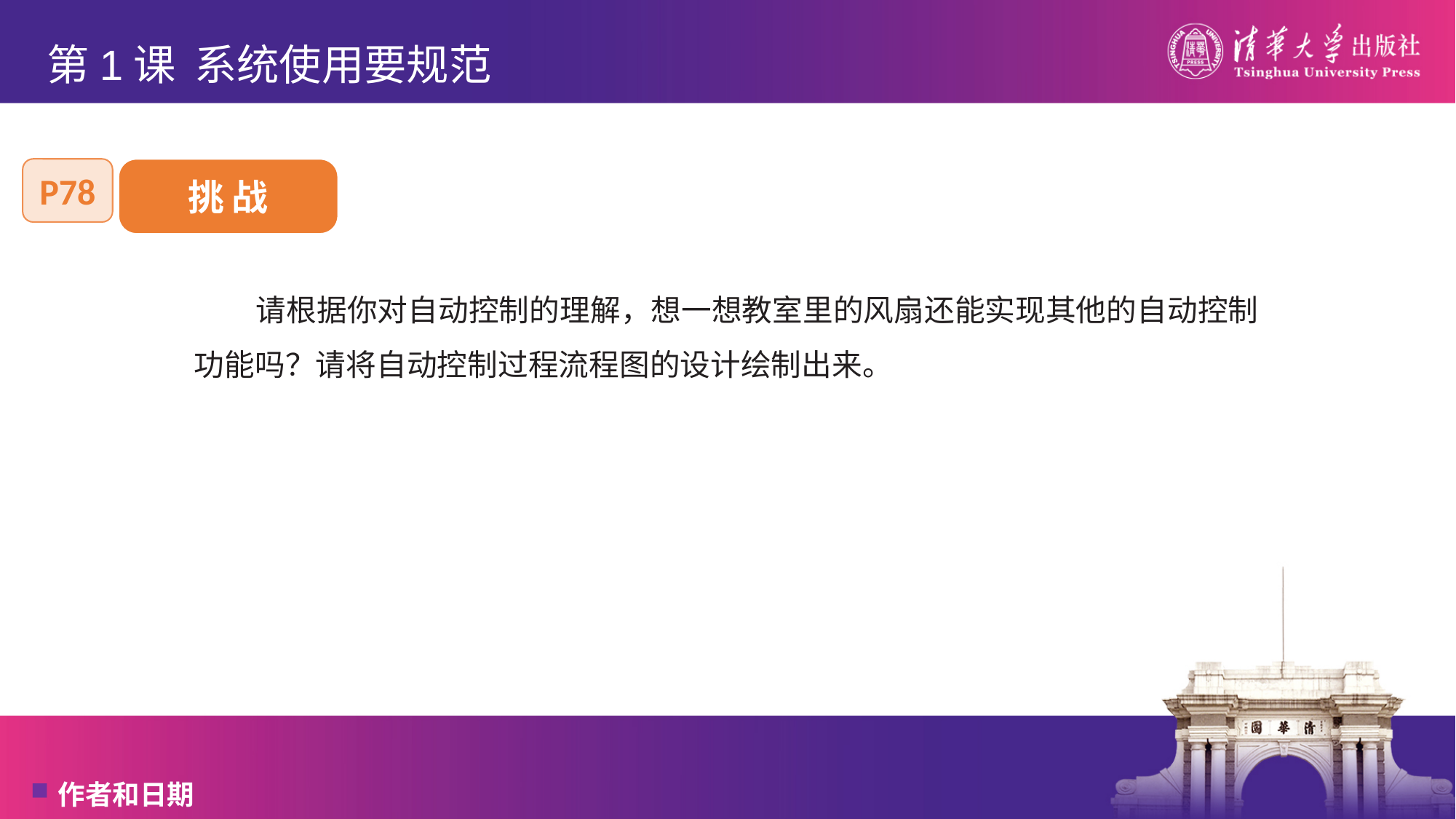

# 第1课  系统使用要规范
P78
挑 战
请根据你对自动控制的理解，想一想教室里的风扇还能实现其他的自动控制功能吗？请将自动控制过程流程图的设计绘制出来。
作者和日期